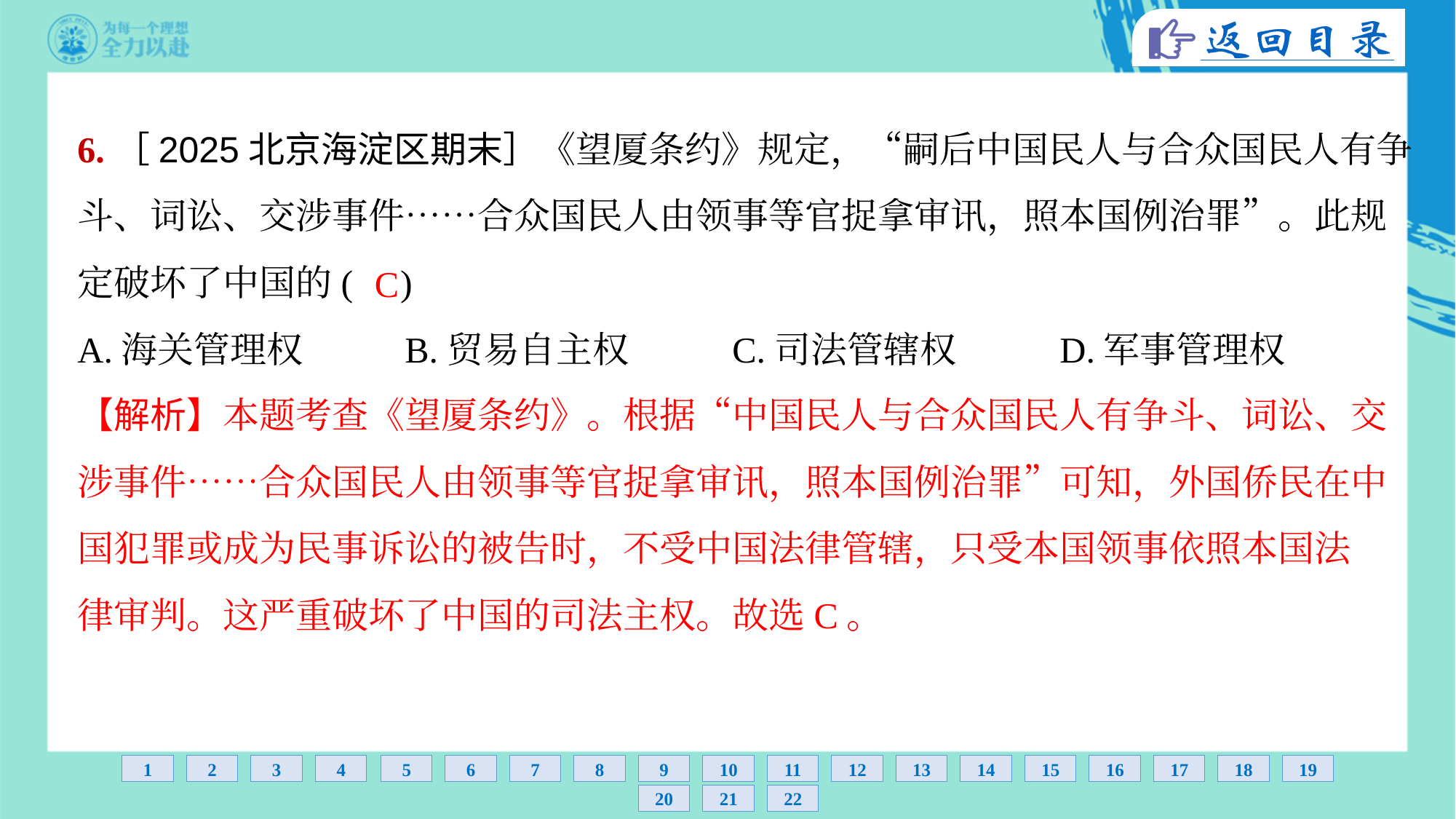

6.［2025北京海淀区期末］《望厦条约》规定，“嗣后中国民人与合众国民人有争
斗、词讼、交涉事件……合众国民人由领事等官捉拿审讯，照本国例治罪”。此规
定破坏了中国的(     )
C
A.海关管理权	B.贸易自主权	C.司法管辖权	D.军事管理权
【解析】本题考查《望厦条约》。根据“中国民人与合众国民人有争斗、词讼、交
涉事件……合众国民人由领事等官捉拿审讯，照本国例治罪”可知，外国侨民在中
国犯罪或成为民事诉讼的被告时，不受中国法律管辖，只受本国领事依照本国法
律审判。这严重破坏了中国的司法主权。故选C。